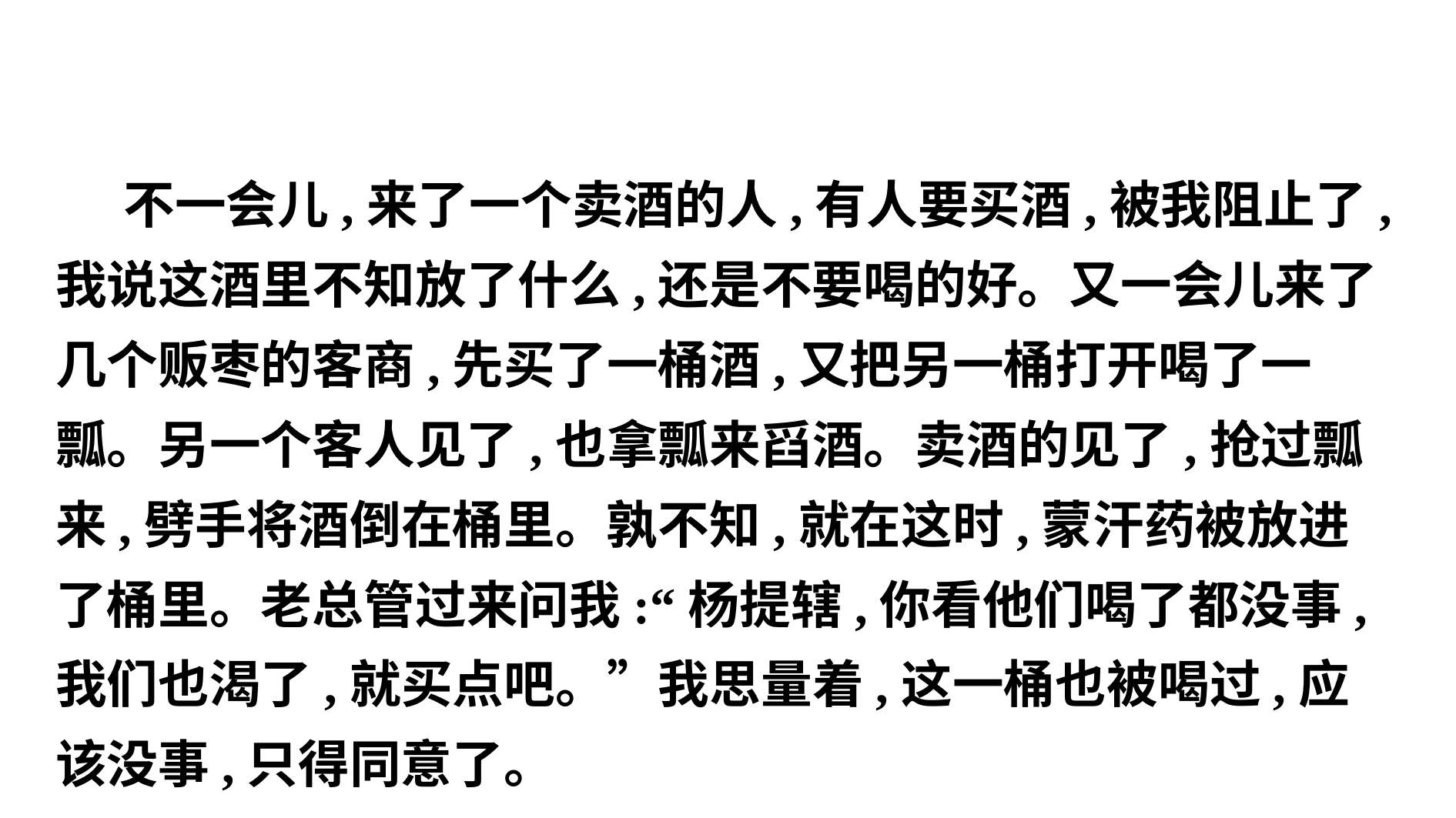

不一会儿,来了一个卖酒的人,有人要买酒,被我阻止了,我说这酒里不知放了什么,还是不要喝的好。又一会儿来了几个贩枣的客商,先买了一桶酒,又把另一桶打开喝了一瓢。另一个客人见了,也拿瓢来舀酒。卖酒的见了,抢过瓢来,劈手将酒倒在桶里。孰不知,就在这时,蒙汗药被放进了桶里。老总管过来问我:“杨提辖,你看他们喝了都没事,我们也渴了,就买点吧。”我思量着,这一桶也被喝过,应该没事,只得同意了。